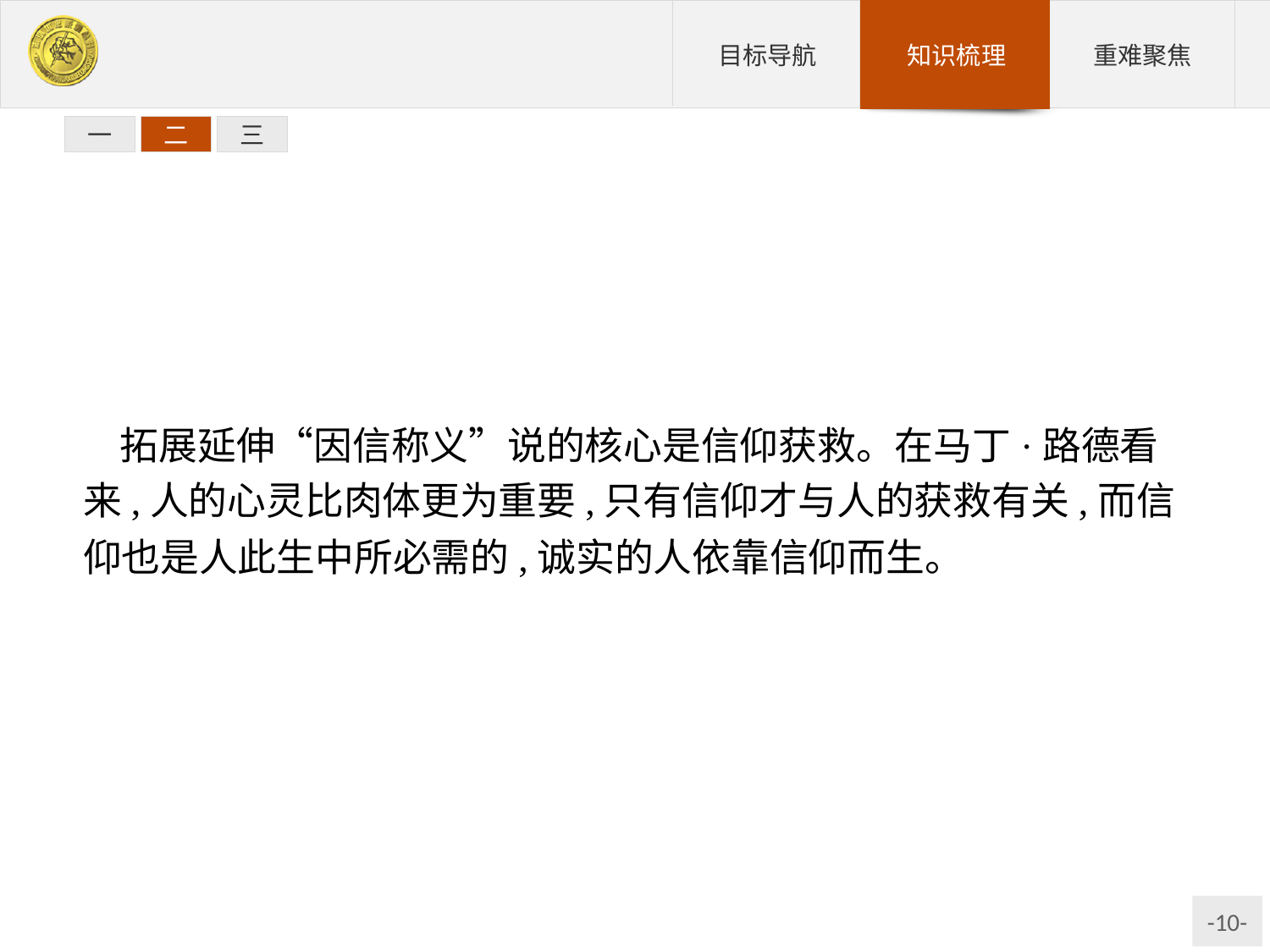

一
二
三
拓展延伸“因信称义”说的核心是信仰获救。在马丁·路德看来,人的心灵比肉体更为重要,只有信仰才与人的获救有关,而信仰也是人此生中所必需的,诚实的人依靠信仰而生。